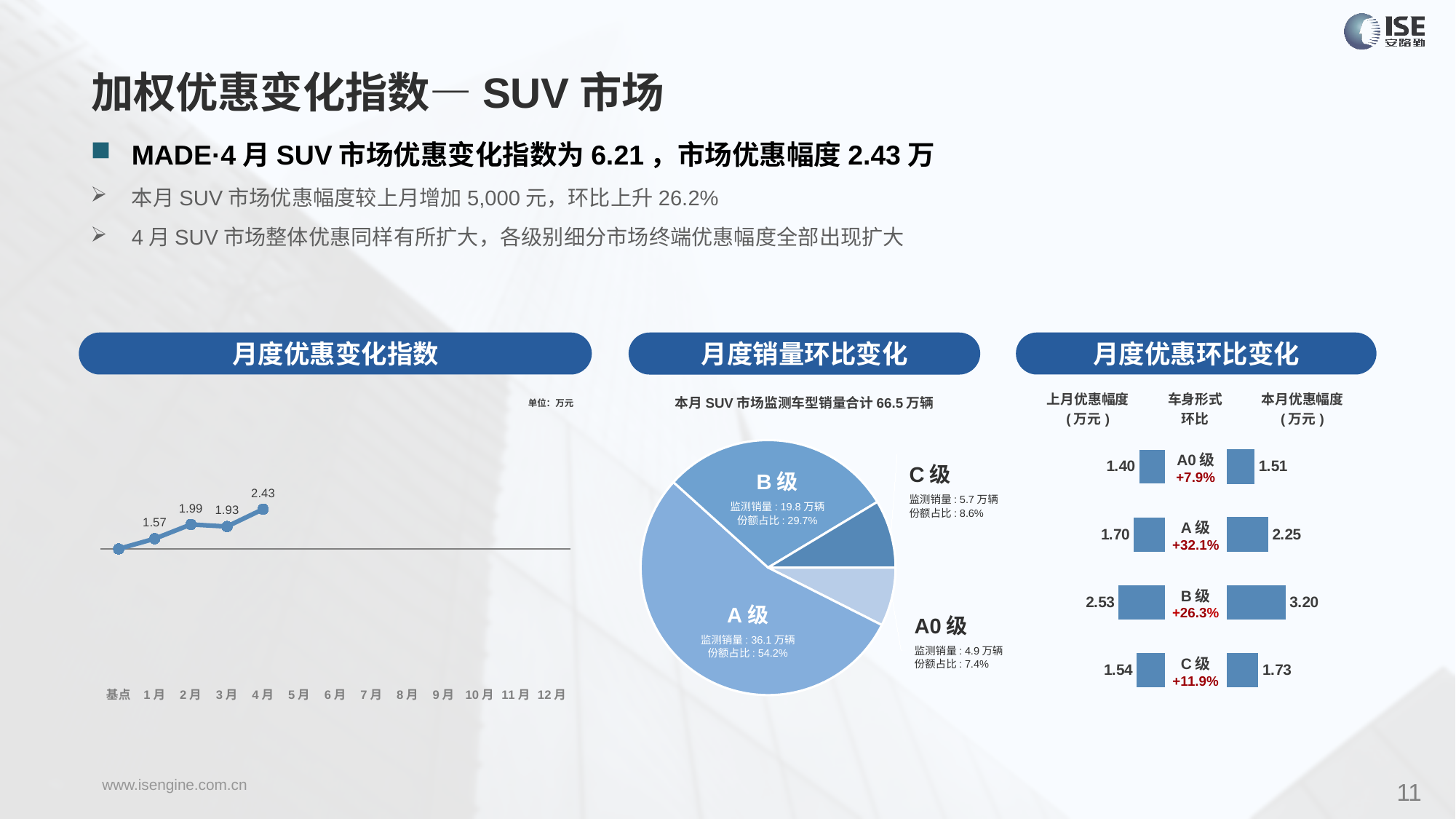

加权优惠变化指数—SUV市场
MADE·4月SUV市场优惠变化指数为6.21，市场优惠幅度2.43万
本月SUV市场优惠幅度较上月增加5,000元，环比上升26.2%
4月SUV市场整体优惠同样有所扩大，各级别细分市场终端优惠幅度全部出现扩大
月度优惠变化指数

月度优惠环比变化

月度销量环比变化

### Chart

| Category | Y2022 |
|---|---|
| 基点 | 0.0 |
| 1月 | 1.6 |
| 2月 | 3.82 |
| 3月 | 3.5 |
| 4月 | 6.21 |
| 5月 | None |
| 6月 | None |
| 7月 | None |
| 8月 | None |
| 9月 | None |
| 10月 | None |
| 11月 | None |
| 12月 | None |
本月SUV市场监测车型销量合计66.5万辆
| 上月优惠幅度 (万元) | 车身形式 环比 | 本月优惠幅度 (万元) |
| --- | --- | --- |
单位：万元

### Chart

| Category | 细分市场 |
|---|---|
| A0级 | 49515.0 |
| A级 | 361023.0 |
| B级 | 197688.0 |
| C级 | 57323.0 |
| A0级 +7.9% |
| --- |
| A级 +32.1% |
| B级 +26.3% |
| C级 +11.9% |

### Chart

| Category | 成交均价 |
|---|---|
| A0 | 1.4 |
| A | 1.7 |
| B | 2.53 |
| C | 1.54 |

### Chart

| Category | 金额 |
|---|---|
| A0 | 1.5058949399467636 |
| A | 2.251492907036659 |
| B | 3.196850252590943 |
| C | 1.7267989072683871 |
C级
监测销量: 5.7万辆
份额占比: 8.6%
B级
监测销量: 19.8万辆
份额占比: 29.7%
A级
监测销量: 36.1万辆
份额占比: 54.2%
A0级
监测销量: 4.9万辆
份额占比: 7.4%
11